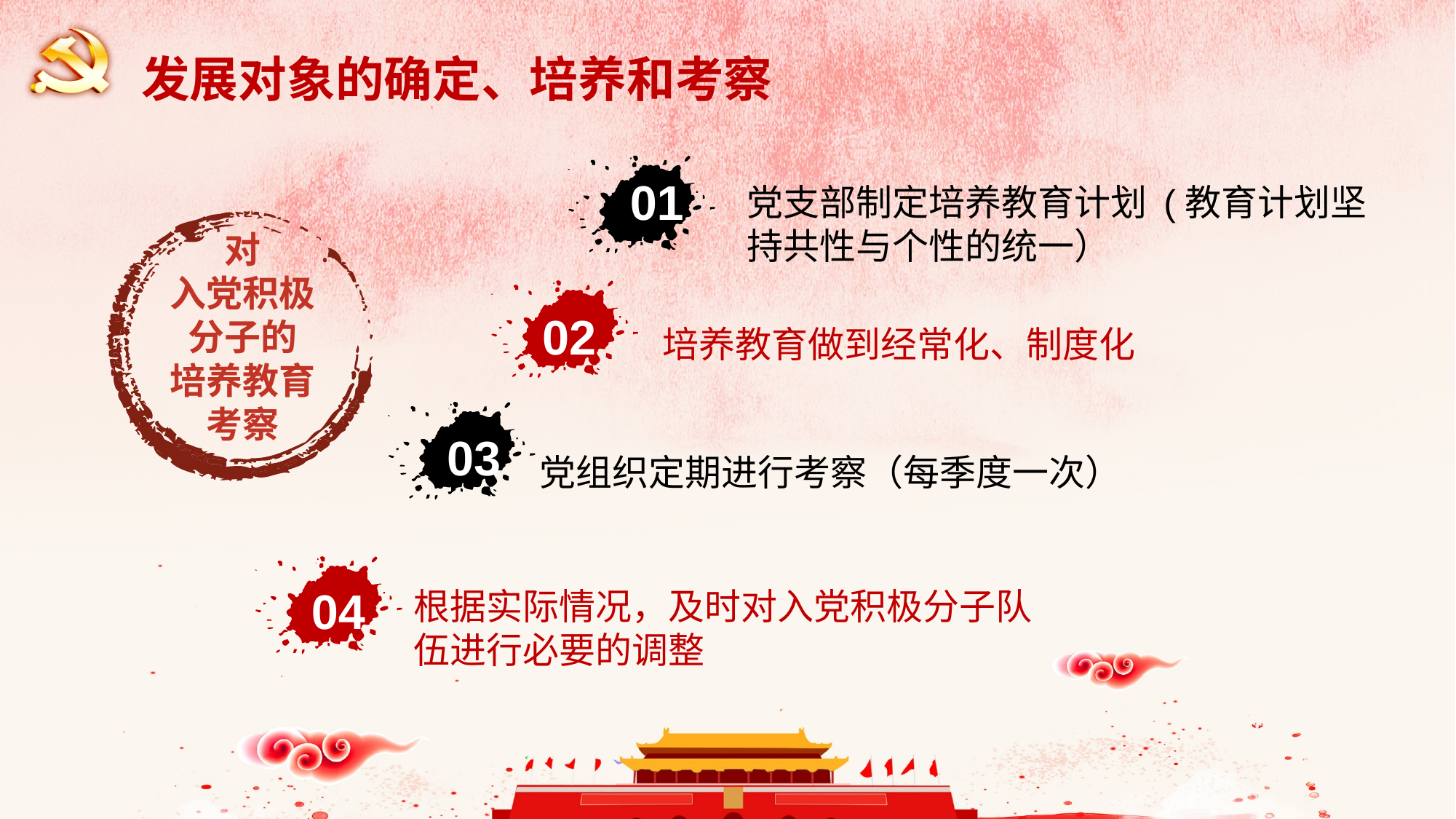

发展对象的确定、培养和考察

党支部制定培养教育计划 (教育计划坚持共性与个性的统一）
01

对
入党积极分子的
培养教育考察

培养教育做到经常化、制度化
02

03
党组织定期进行考察（每季度一次）

根据实际情况，及时对入党积极分子队伍进行必要的调整
04